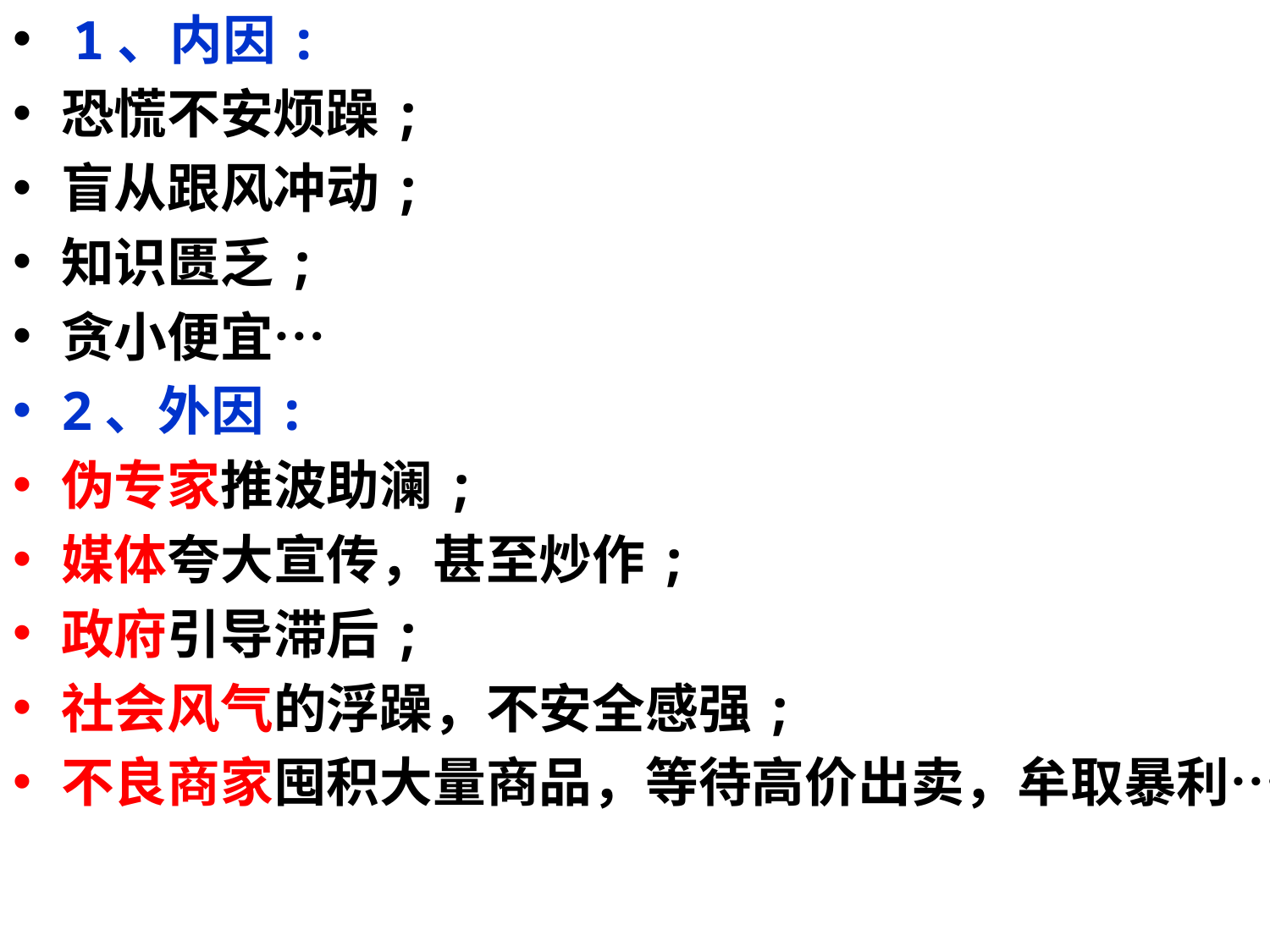

1、内因:
恐慌不安烦躁;
盲从跟风冲动;
知识匮乏;
贪小便宜…
2、外因:
伪专家推波助澜;
媒体夸大宣传，甚至炒作;
政府引导滞后;
社会风气的浮躁，不安全感强;
不良商家囤积大量商品，等待高价出卖，牟取暴利…